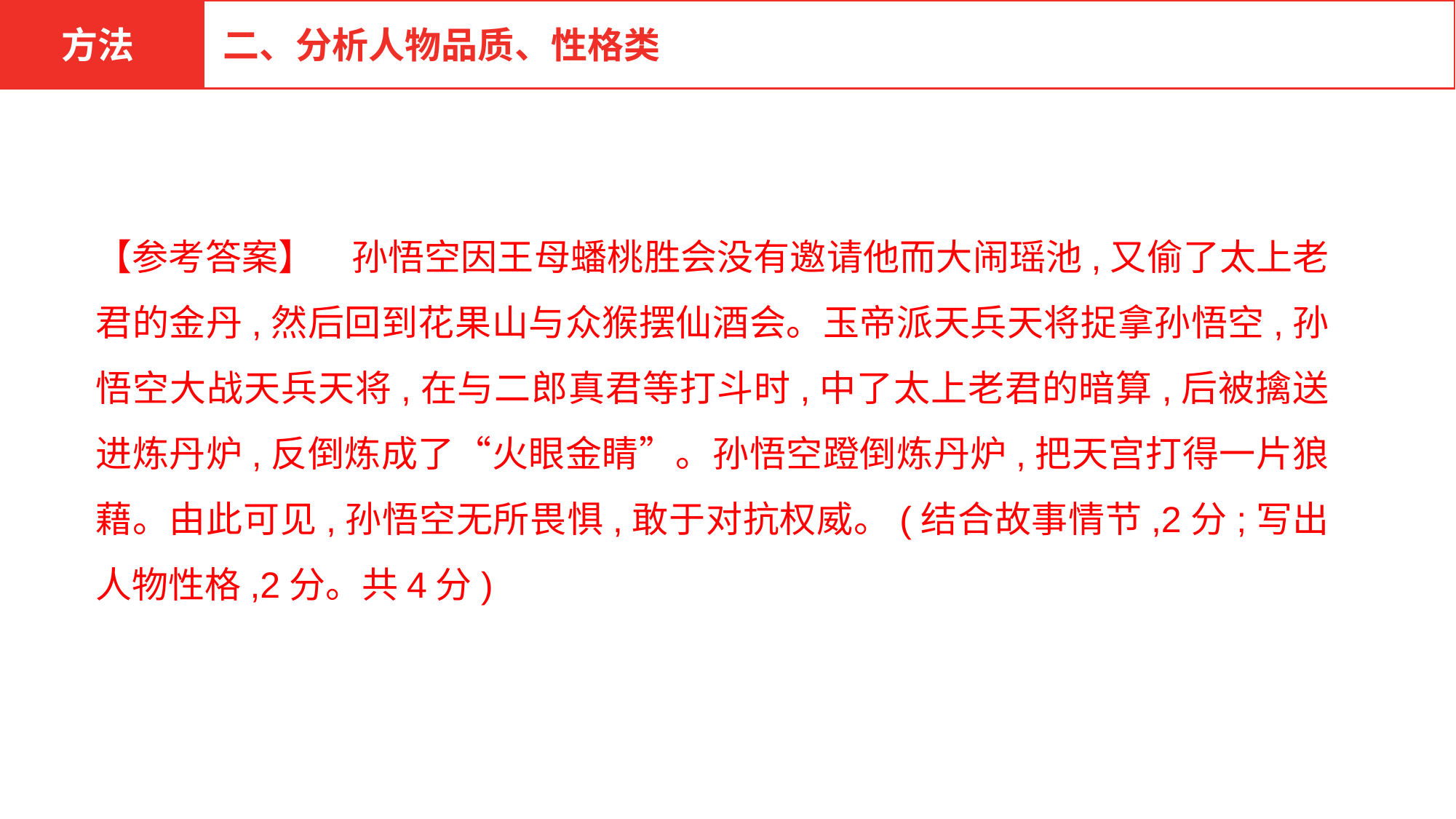

方法
二、分析人物品质、性格类

【参考答案】　孙悟空因王母蟠桃胜会没有邀请他而大闹瑶池,又偷了太上老君的金丹,然后回到花果山与众猴摆仙酒会。玉帝派天兵天将捉拿孙悟空,孙悟空大战天兵天将,在与二郎真君等打斗时,中了太上老君的暗算,后被擒送进炼丹炉,反倒炼成了“火眼金睛”。孙悟空蹬倒炼丹炉,把天宫打得一片狼藉。由此可见,孙悟空无所畏惧,敢于对抗权威。(结合故事情节,2分;写出人物性格,2分。共4分)